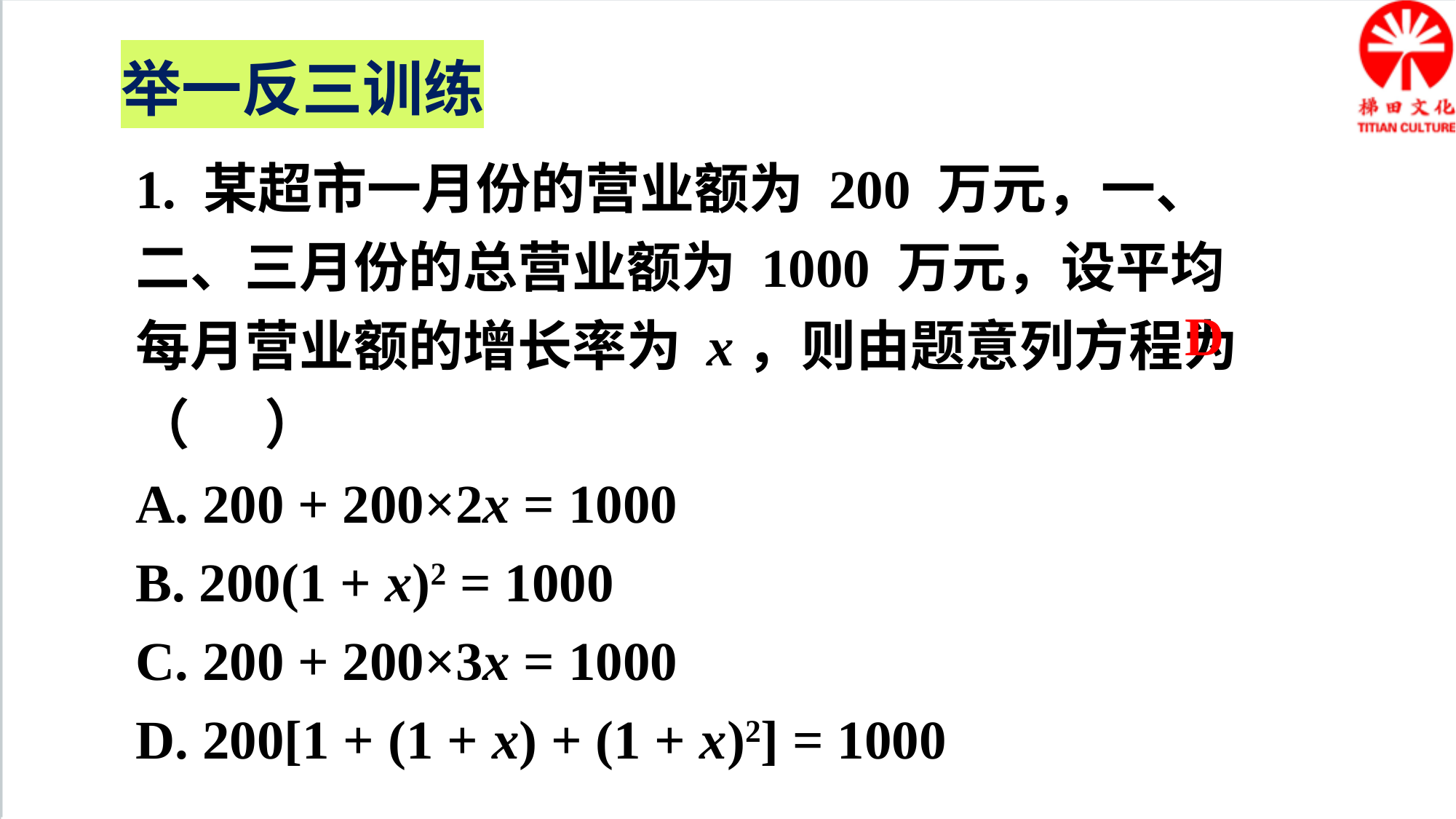

举一反三训练
1. 某超市一月份的营业额为 200 万元，一、二、三月份的总营业额为 1000 万元，设平均每月营业额的增长率为 x，则由题意列方程为（      ）
A. 200 + 200×2x = 1000
B. 200(1 + x)2 = 1000
C. 200 + 200×3x = 1000
D. 200[1 + (1 + x) + (1 + x)2] = 1000
D